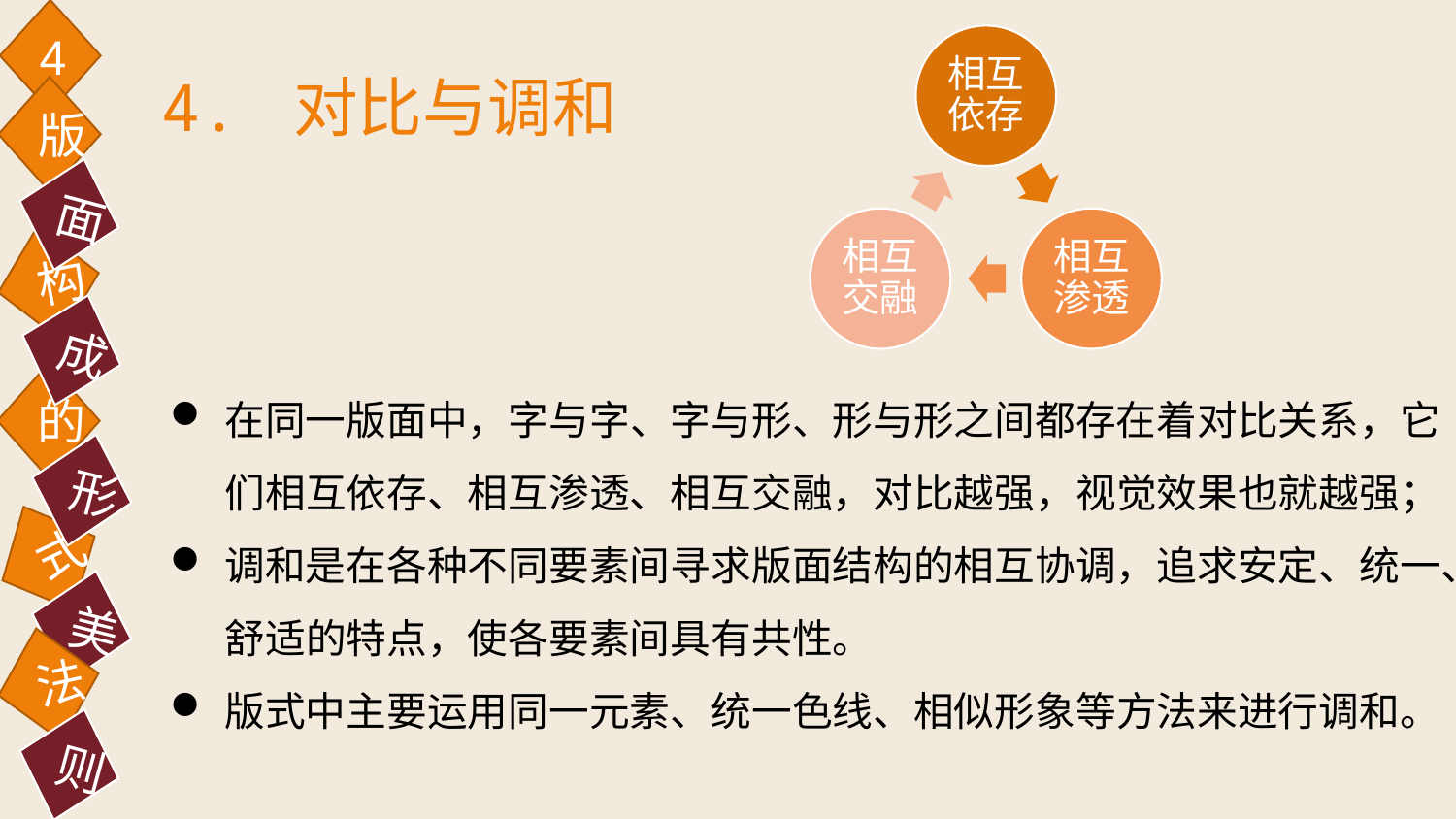

4
4. 对比与调和
相互依存

相互渗透

相互交融

版
面
构
成
的
在同一版面中，字与字、字与形、形与形之间都存在着对比关系，它们相互依存、相互渗透、相互交融，对比越强，视觉效果也就越强；
调和是在各种不同要素间寻求版面结构的相互协调，追求安定、统一、舒适的特点，使各要素间具有共性。
版式中主要运用同一元素、统一色线、相似形象等方法来进行调和。
形
式
美
法
则